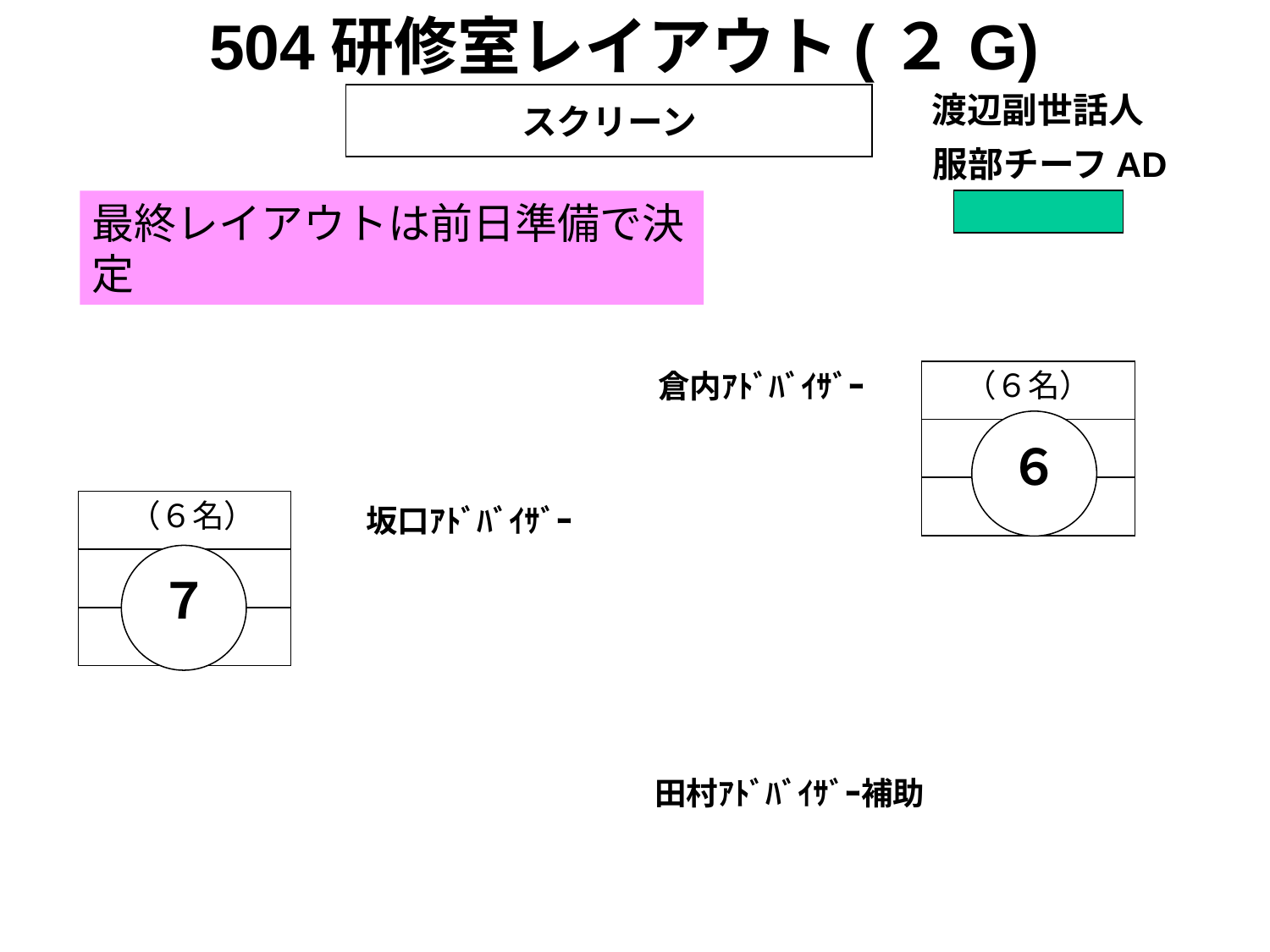

504研修室レイアウト(２G)
渡辺副世話人
スクリーン
服部チーフAD

最終レイアウトは前日準備で決定
（６名）
倉内ｱﾄﾞﾊﾞｲｻﾞｰ

６
（６名）

坂口ｱﾄﾞﾊﾞｲｻﾞｰ
７
田村ｱﾄﾞﾊﾞｲｻﾞｰ補助